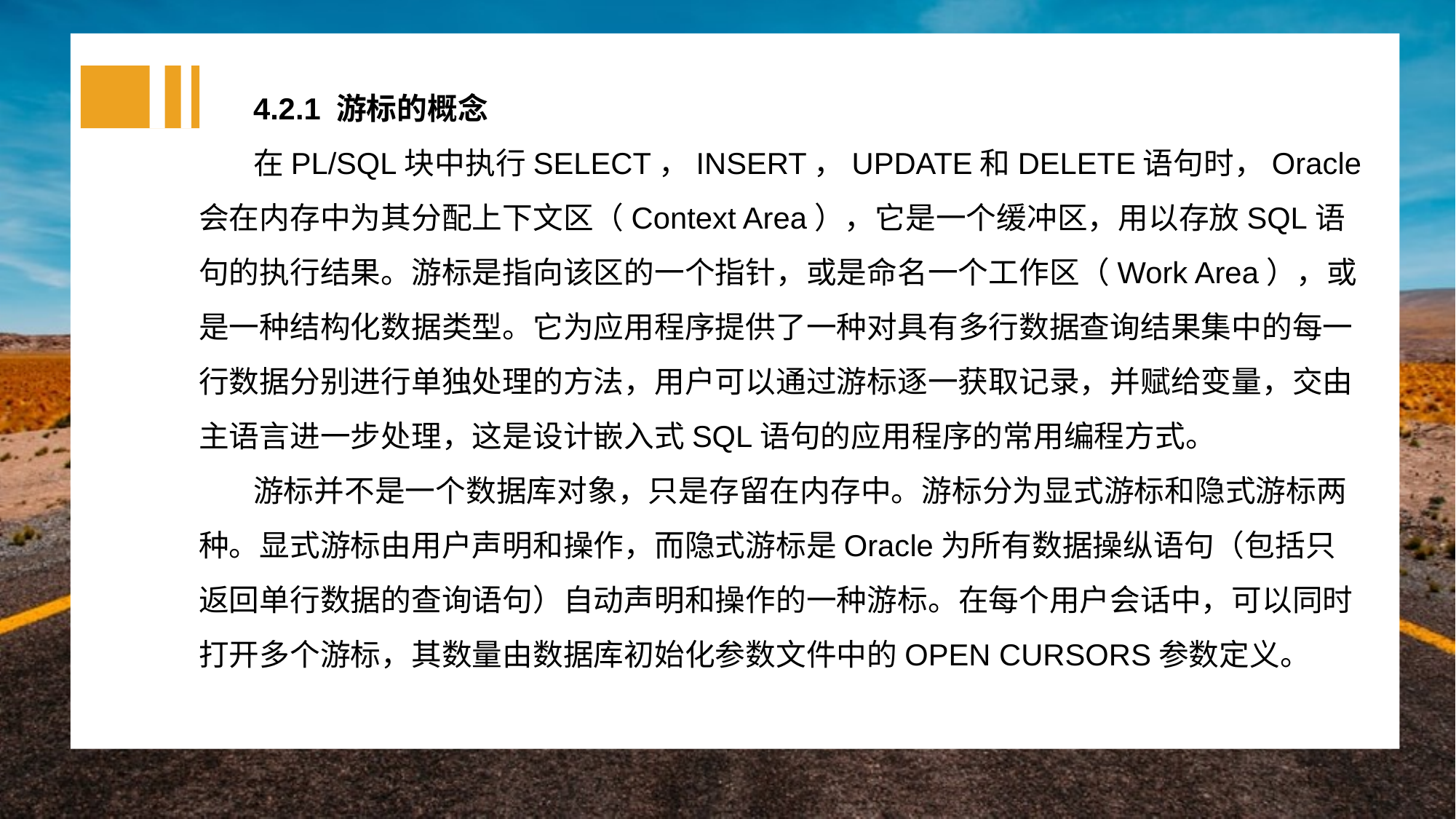

4.2.1 游标的概念
在PL/SQL块中执行SELECT，INSERT，UPDATE和DELETE语句时，Oracle会在内存中为其分配上下文区（Context Area），它是一个缓冲区，用以存放SQL语句的执行结果。游标是指向该区的一个指针，或是命名一个工作区（Work Area），或是一种结构化数据类型。它为应用程序提供了一种对具有多行数据查询结果集中的每一行数据分别进行单独处理的方法，用户可以通过游标逐一获取记录，并赋给变量，交由主语言进一步处理，这是设计嵌入式SQL语句的应用程序的常用编程方式。
游标并不是一个数据库对象，只是存留在内存中。游标分为显式游标和隐式游标两种。显式游标由用户声明和操作，而隐式游标是Oracle为所有数据操纵语句（包括只返回单行数据的查询语句）自动声明和操作的一种游标。在每个用户会话中，可以同时打开多个游标，其数量由数据库初始化参数文件中的OPEN CURSORS参数定义。